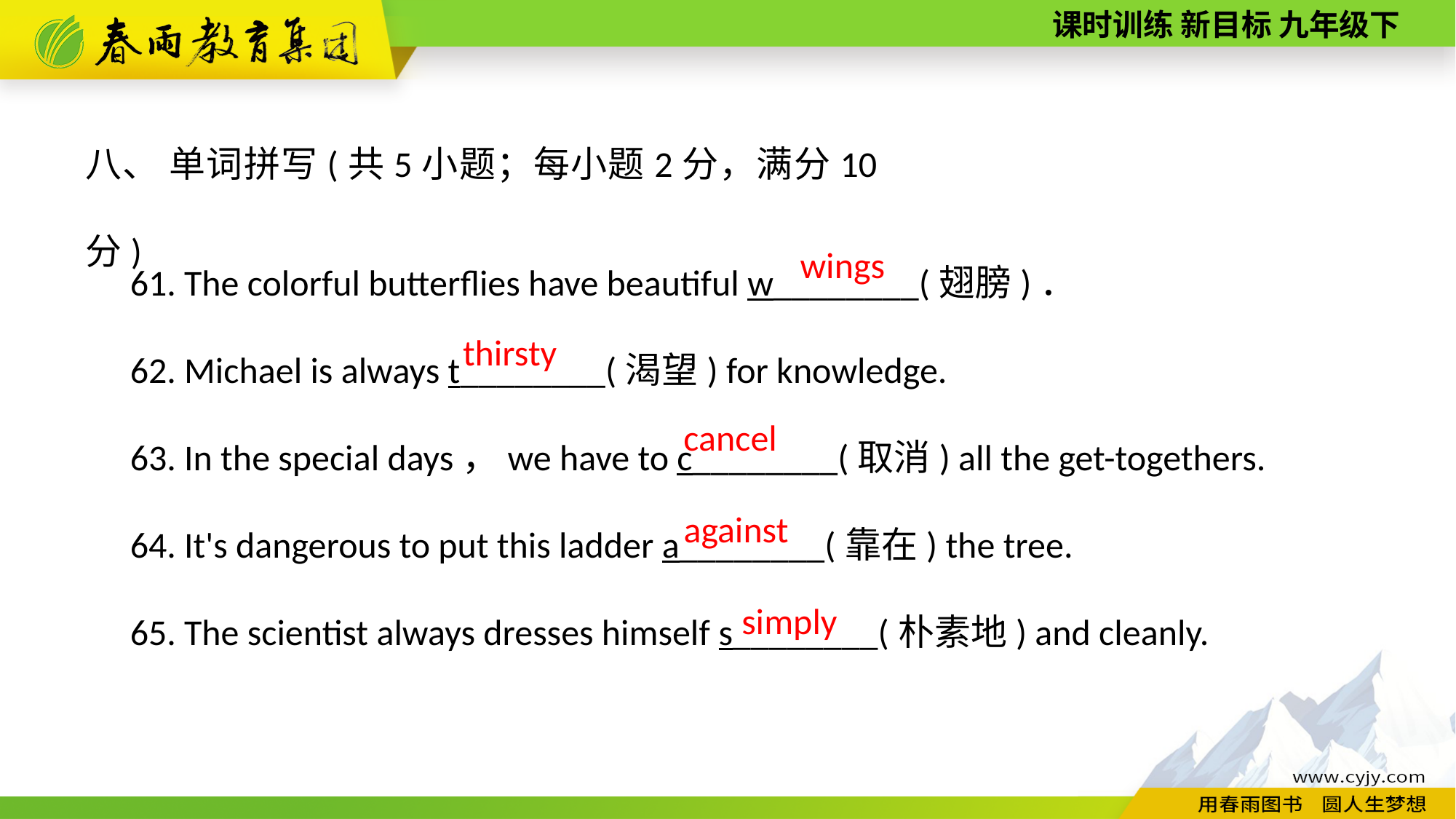

八、 单词拼写(共5小题；每小题2分，满分10分)
61. The colorful butterflies have beautiful w________(翅膀)．
62. Michael is always t________(渴望) for knowledge.
63. In the special days，we have to c________(取消) all the get­-togethers.
64. It's dangerous to put this ladder a________(靠在) the tree.
65. The scientist always dresses himself s________(朴素地) and cleanly.
wings
thirsty
cancel
against
simply